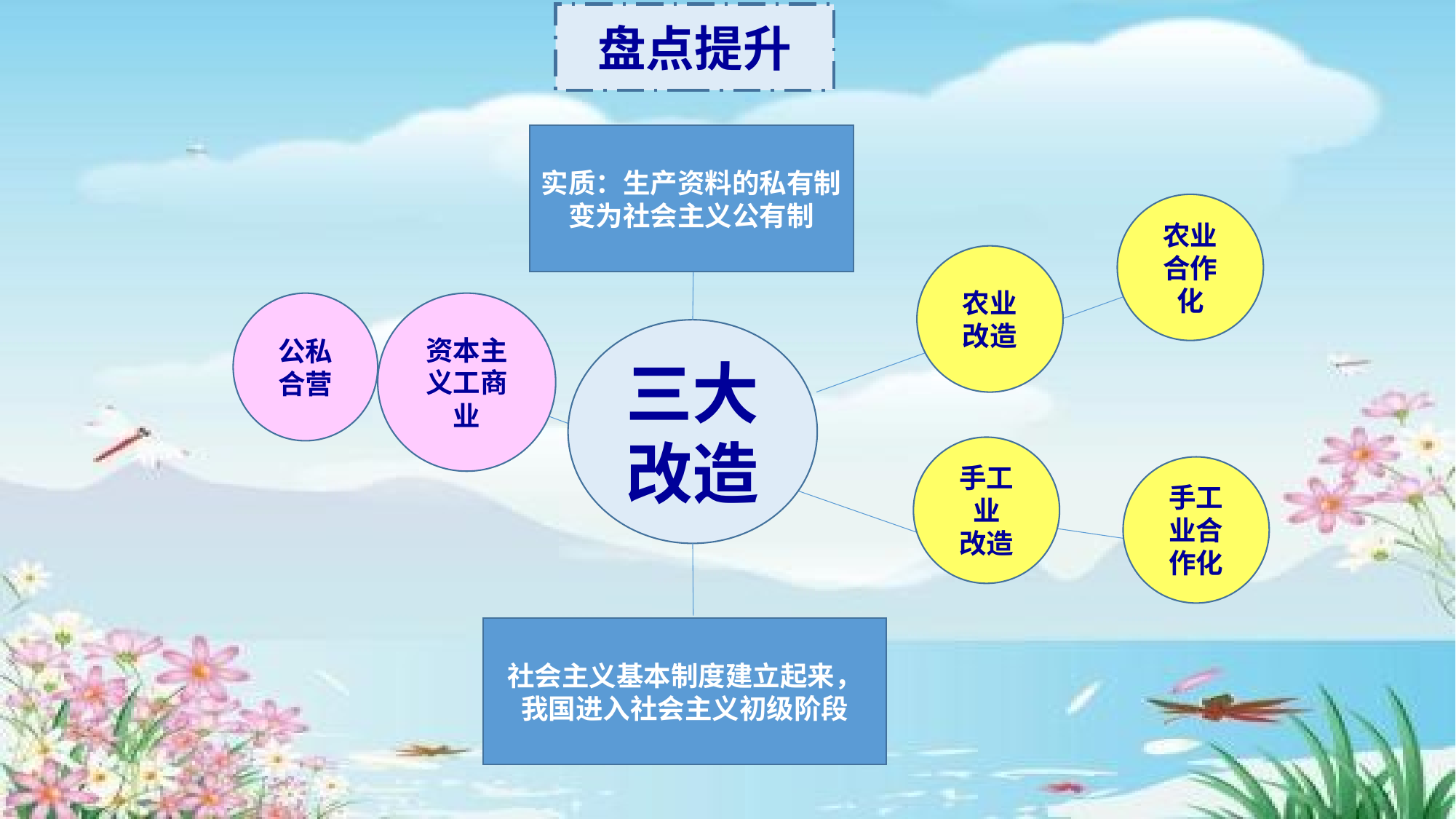

盘点提升
实质：生产资料的私有制变为社会主义公有制
农业合作化
农业改造
资本主义工商业
公私合营
三大
改造
手工业
改造
手工业合作化
社会主义基本制度建立起来，我国进入社会主义初级阶段